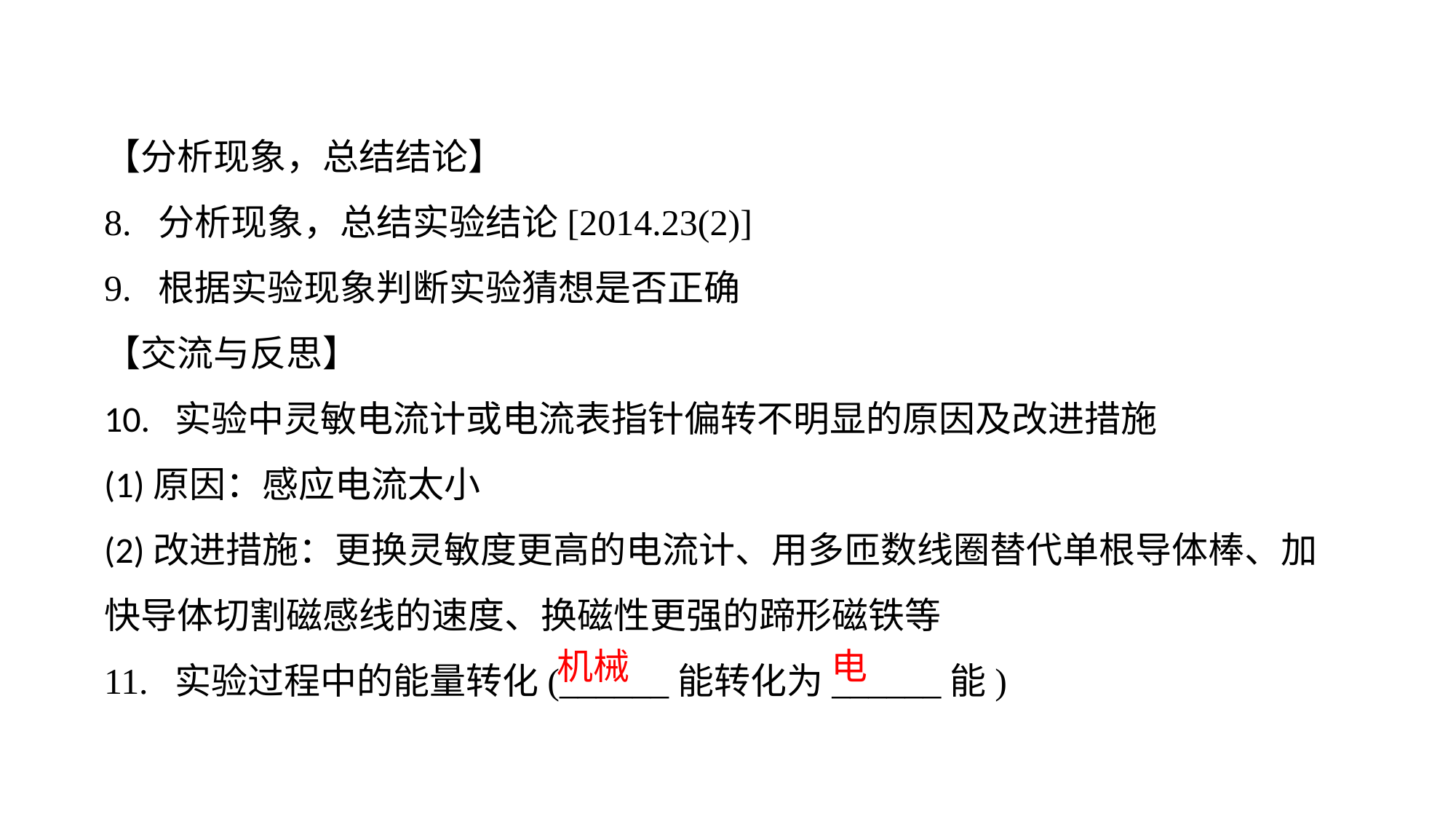

【分析现象，总结结论】
8.  分析现象，总结实验结论[2014.23(2)]9.  根据实验现象判断实验猜想是否正确【交流与反思】10.  实验中灵敏电流计或电流表指针偏转不明显的原因及改进措施(1)原因：感应电流太小(2)改进措施：更换灵敏度更高的电流计、用多匝数线圈替代单根导体棒、加快导体切割磁感线的速度、换磁性更强的蹄形磁铁等11.  实验过程中的能量转化(______能转化为______能)
机械
电